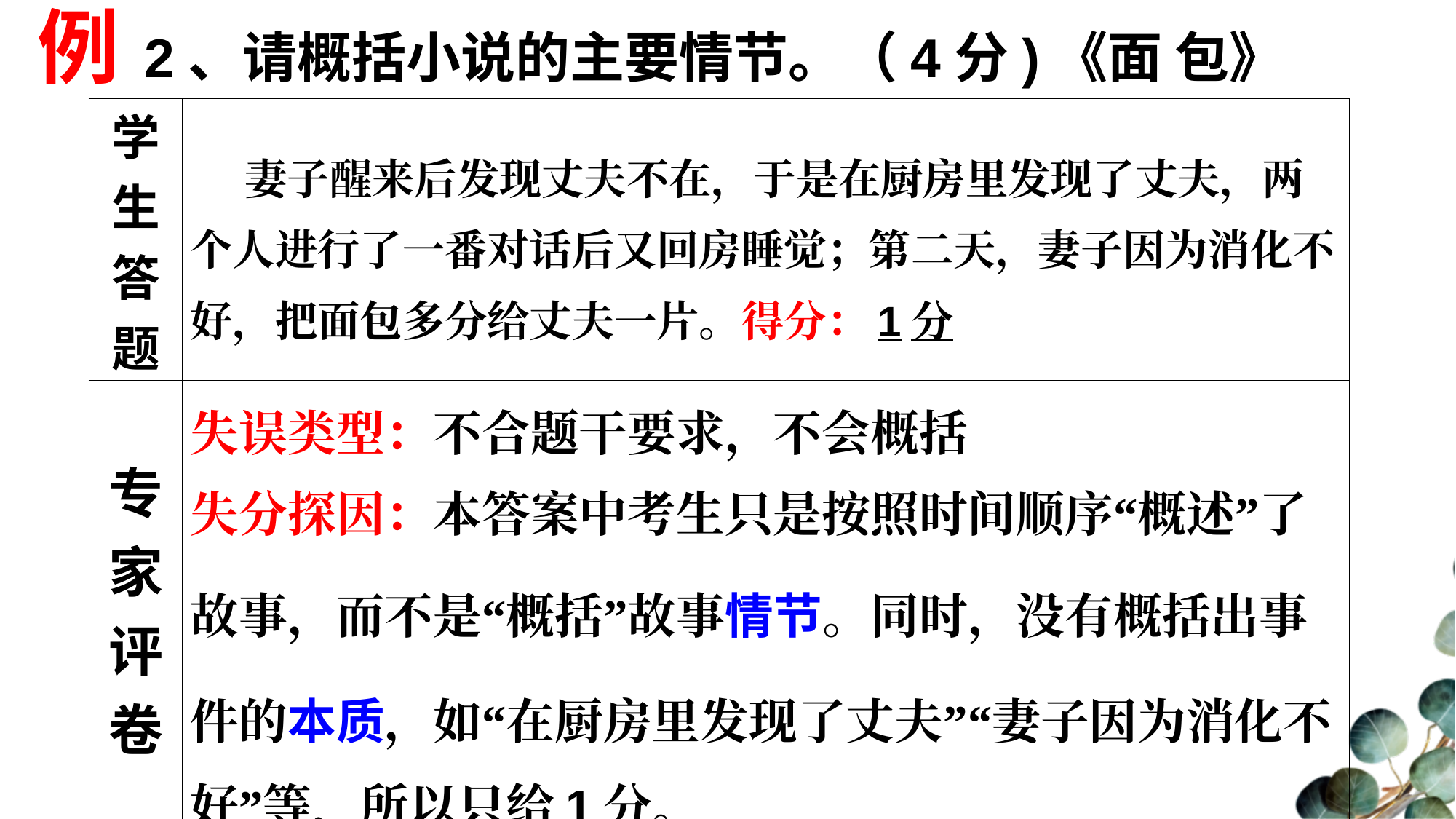

例 2、请概括小说的主要情节。（4分)《面 包》
| 学生答题 | 妻子醒来后发现丈夫不在，于是在厨房里发现了丈夫，两个人进行了一番对话后又回房睡觉；第二天，妻子因为消化不好，把面包多分给丈夫一片。得分：1分 |
| --- | --- |
| 专家 评卷 | 失误类型：不合题干要求，不会概括 失分探因：本答案中考生只是按照时间顺序“概述”了故事，而不是“概括”故事情节。同时，没有概括出事件的本质，如“在厨房里发现了丈夫”“妻子因为消化不好”等，所以只给1分。 |